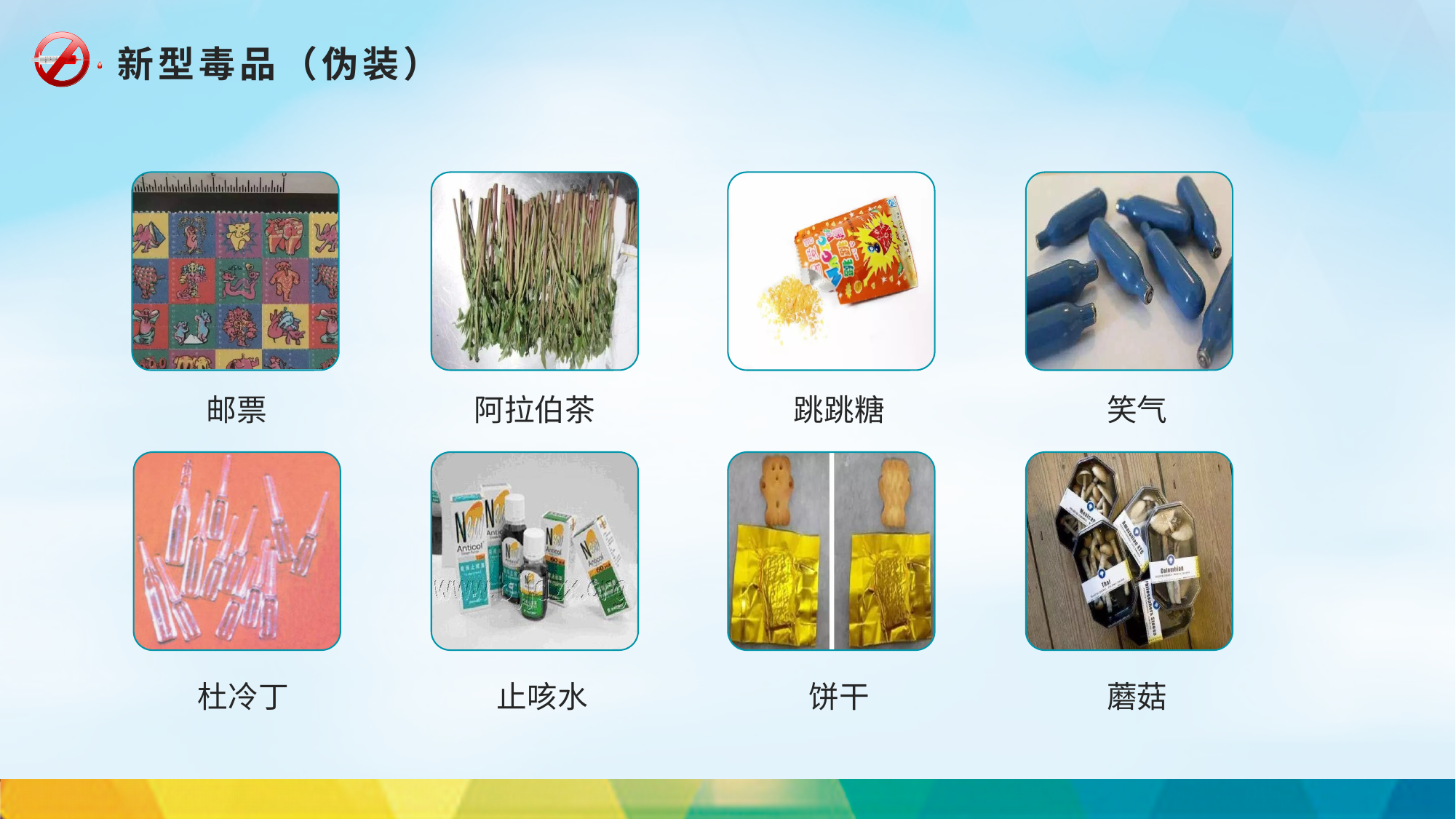

新型毒品（伪装）

邮票
阿拉伯茶
跳跳糖
笑气

杜冷丁
止咳水
饼干
蘑菇